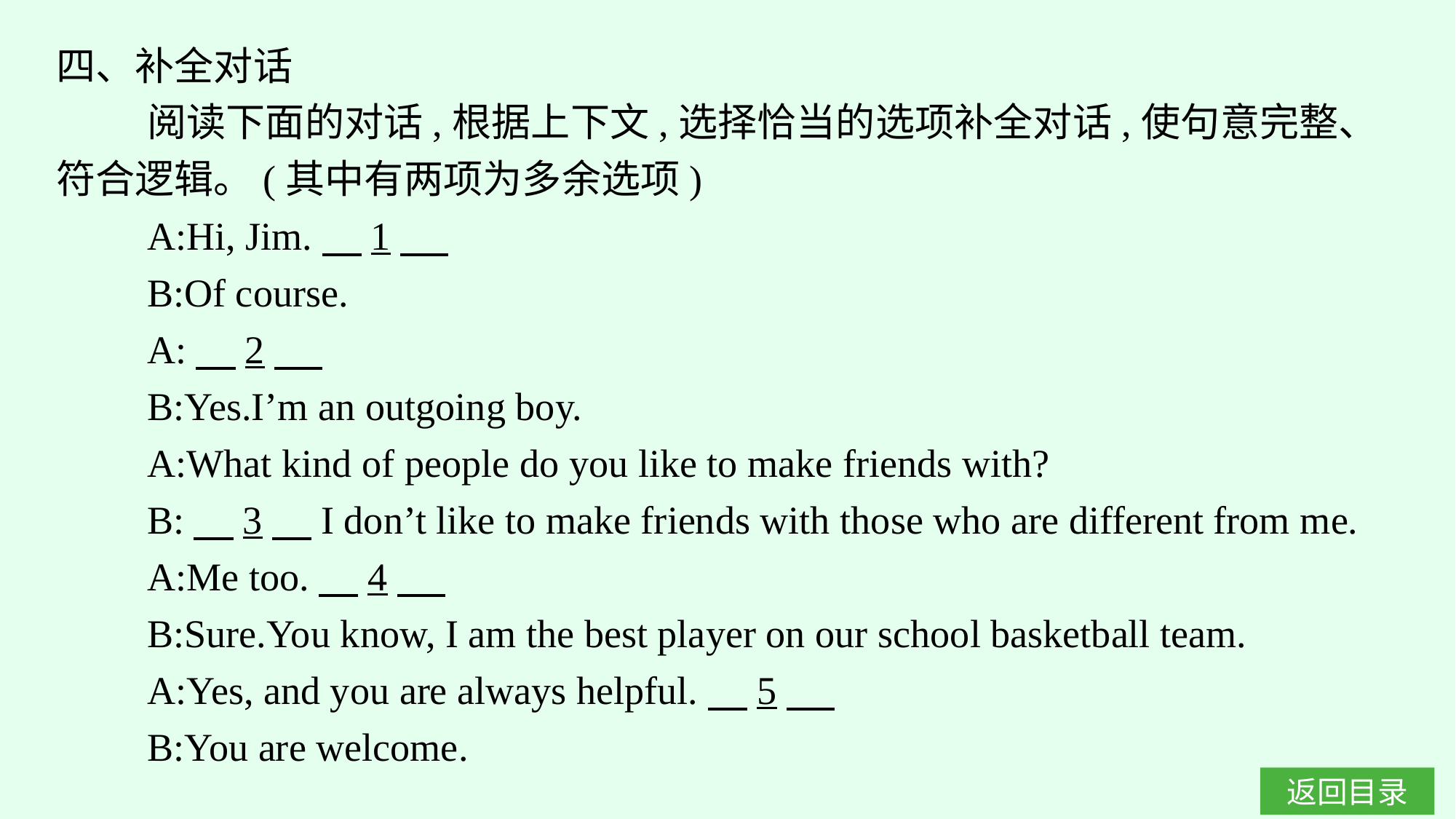

四、补全对话
阅读下面的对话,根据上下文,选择恰当的选项补全对话,使句意完整、符合逻辑。(其中有两项为多余选项)
A:Hi, Jim.　1
B:Of course.
A:　2
B:Yes.I’m an outgoing boy.
A:What kind of people do you like to make friends with?
B:　3　I don’t like to make friends with those who are different from me.
A:Me too.　4
B:Sure.You know, I am the best player on our school basketball team.
A:Yes, and you are always helpful.　5
B:You are welcome.